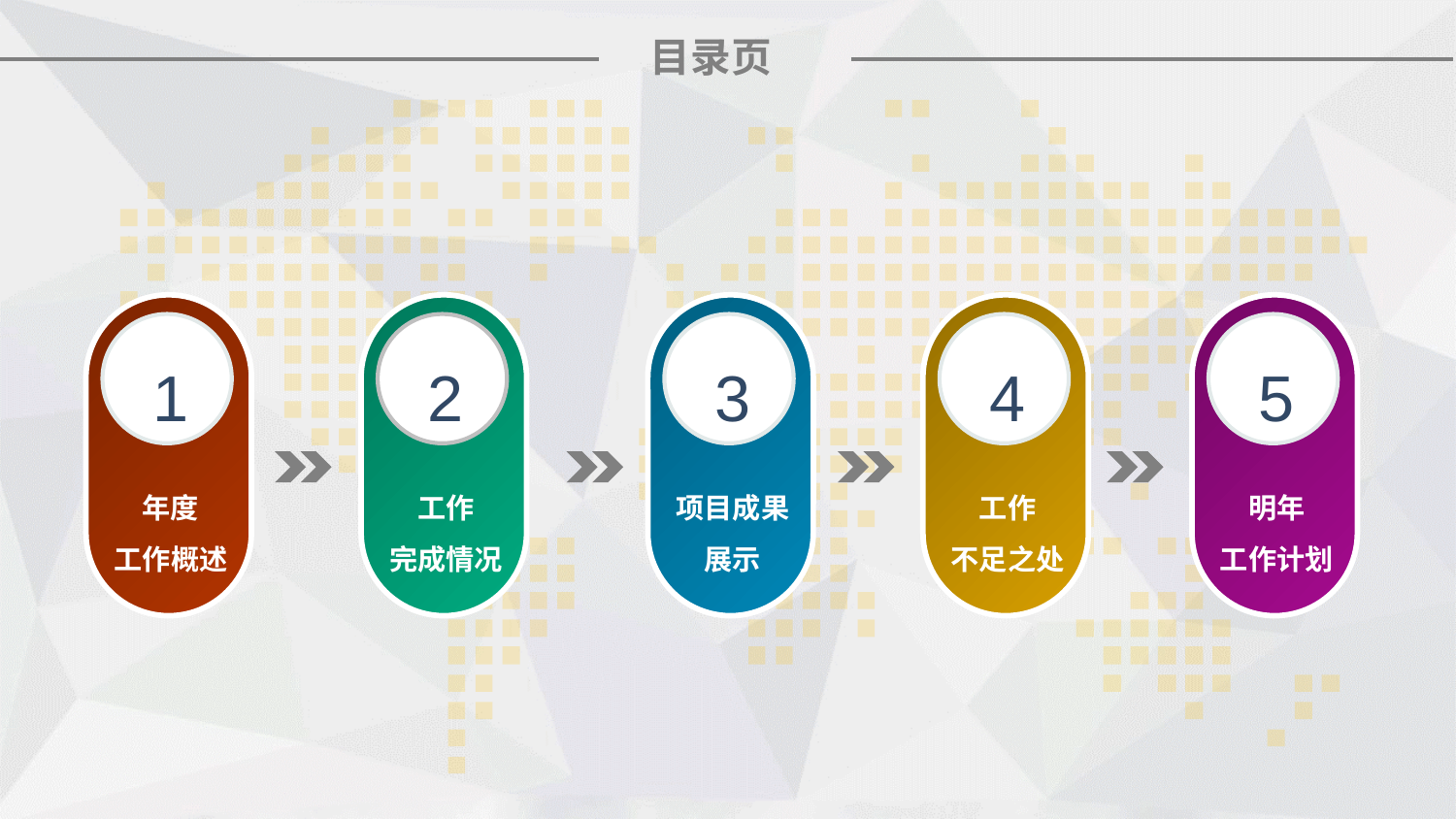

目录页

1

年度
工作概述
2

工作
完成情况
3

项目成果展示
4

工作
不足之处
5

明年
工作计划